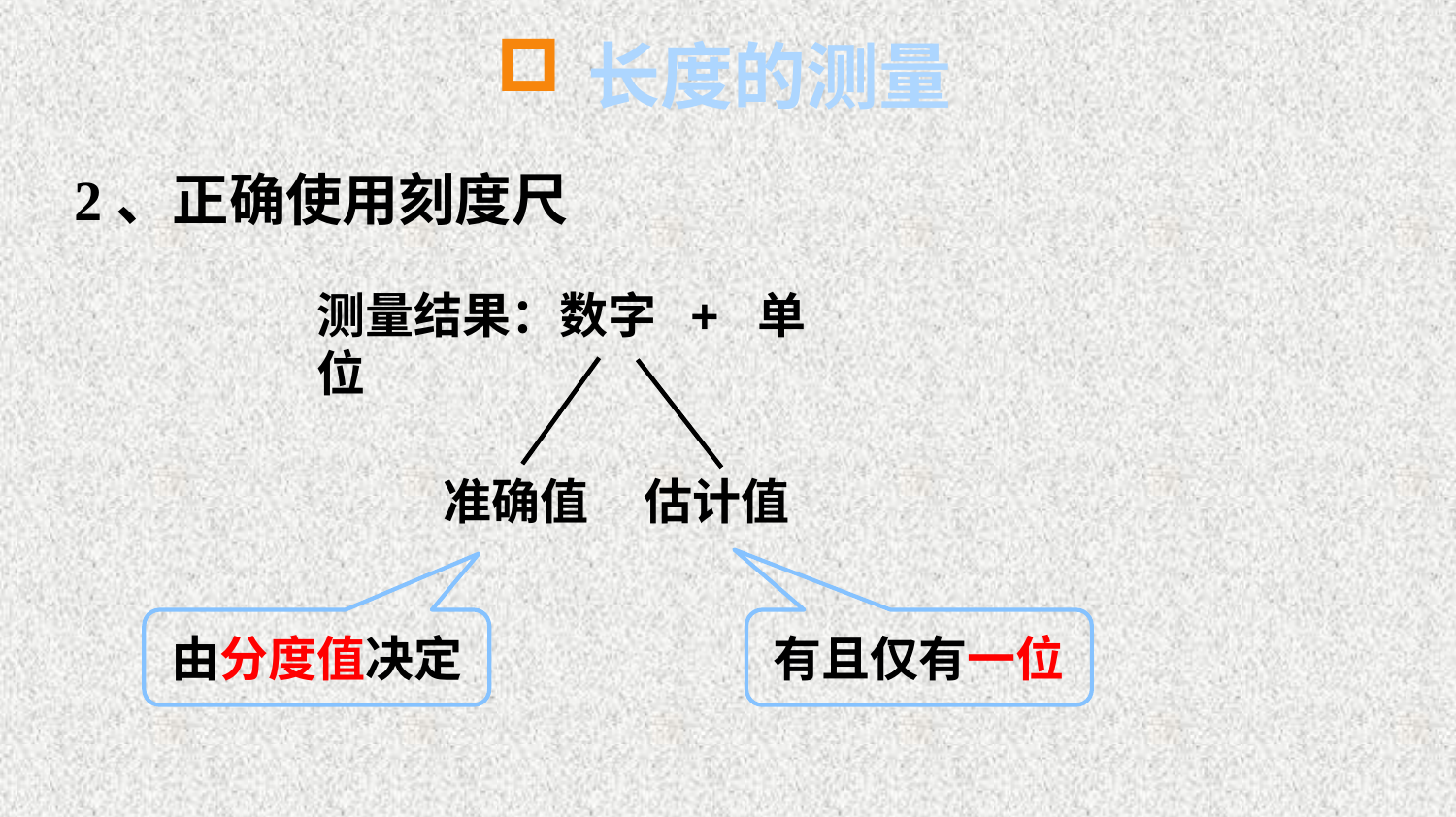

长度的测量
2、正确使用刻度尺
测量结果：数字  +  单位
准确值     估计值
由分度值决定
有且仅有一位